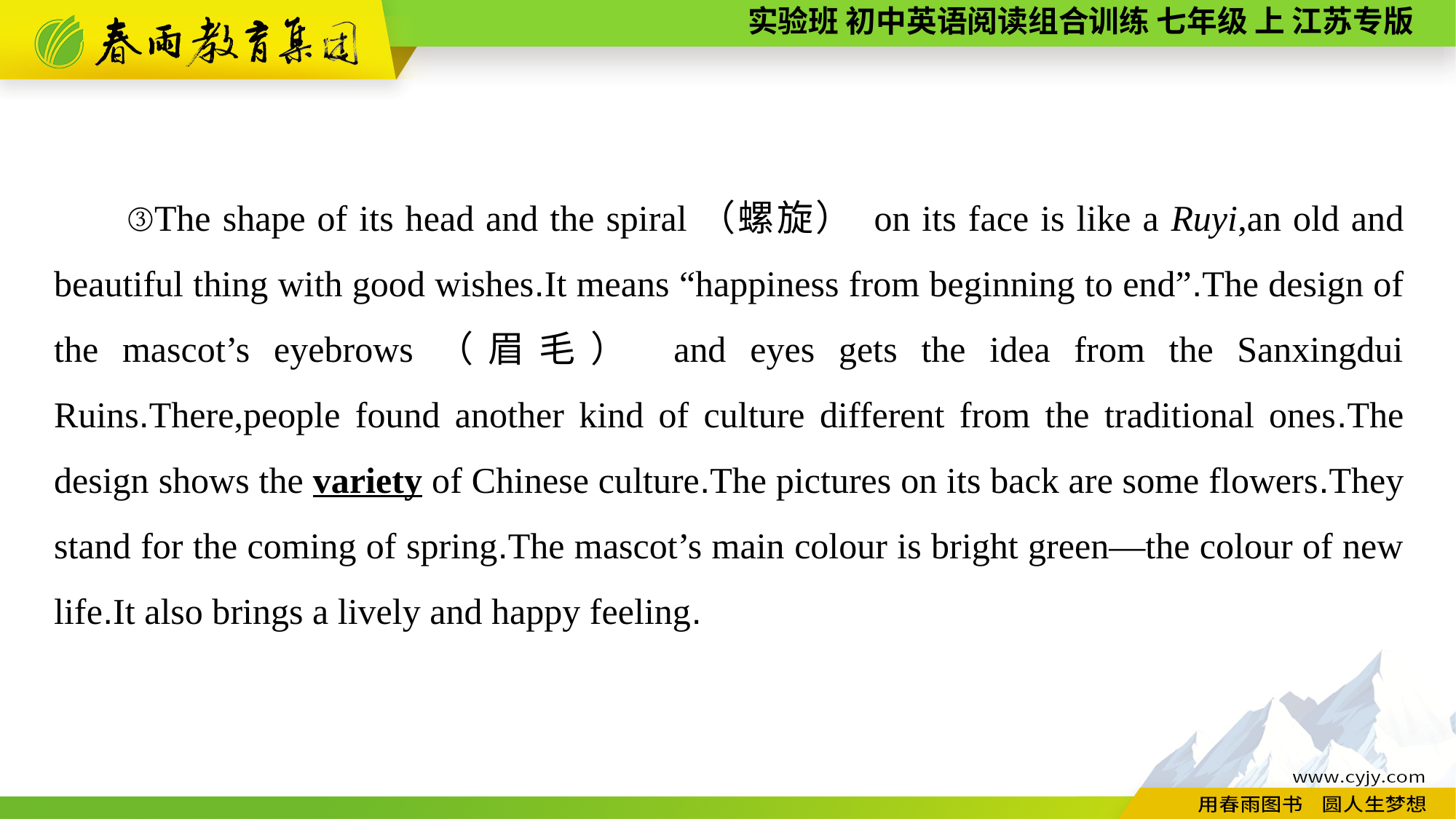

③The shape of its head and the spiral（螺旋） on its face is like a Ruyi,an old and beautiful thing with good wishes.It means “happiness from beginning to end”.The design of the mascot’s eyebrows（眉毛） and eyes gets the idea from the Sanxingdui Ruins.There,people found another kind of culture different from the traditional ones.The design shows the variety of Chinese culture.The pictures on its back are some flowers.They stand for the coming of spring.The mascot’s main colour is bright green—the colour of new life.It also brings a lively and happy feeling.